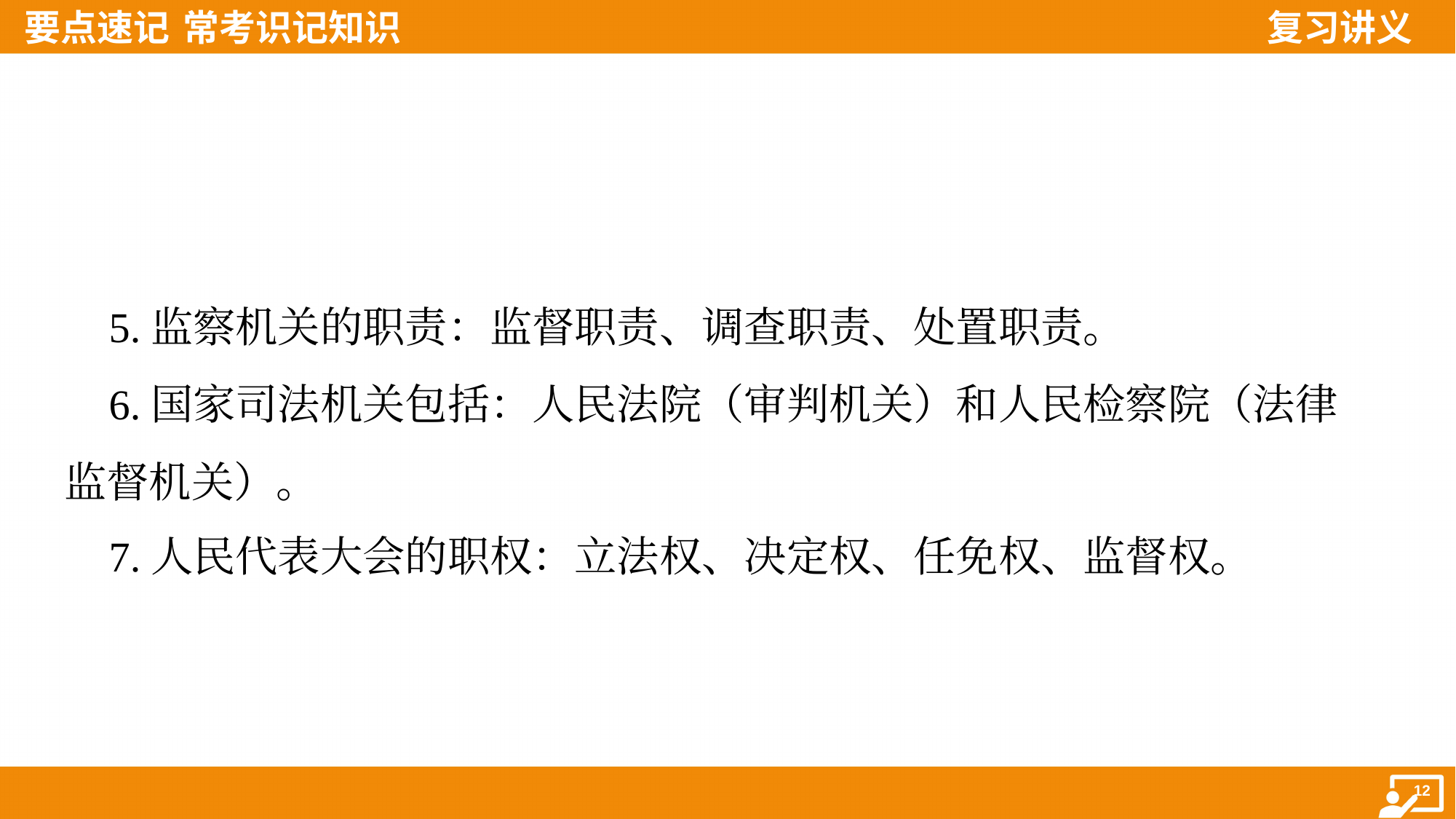

5.监察机关的职责：监督职责、调查职责、处置职责。
    6.国家司法机关包括：人民法院（审判机关）和人民检察院（法律
监督机关）。
    7.人民代表大会的职权：立法权、决定权、任免权、监督权。